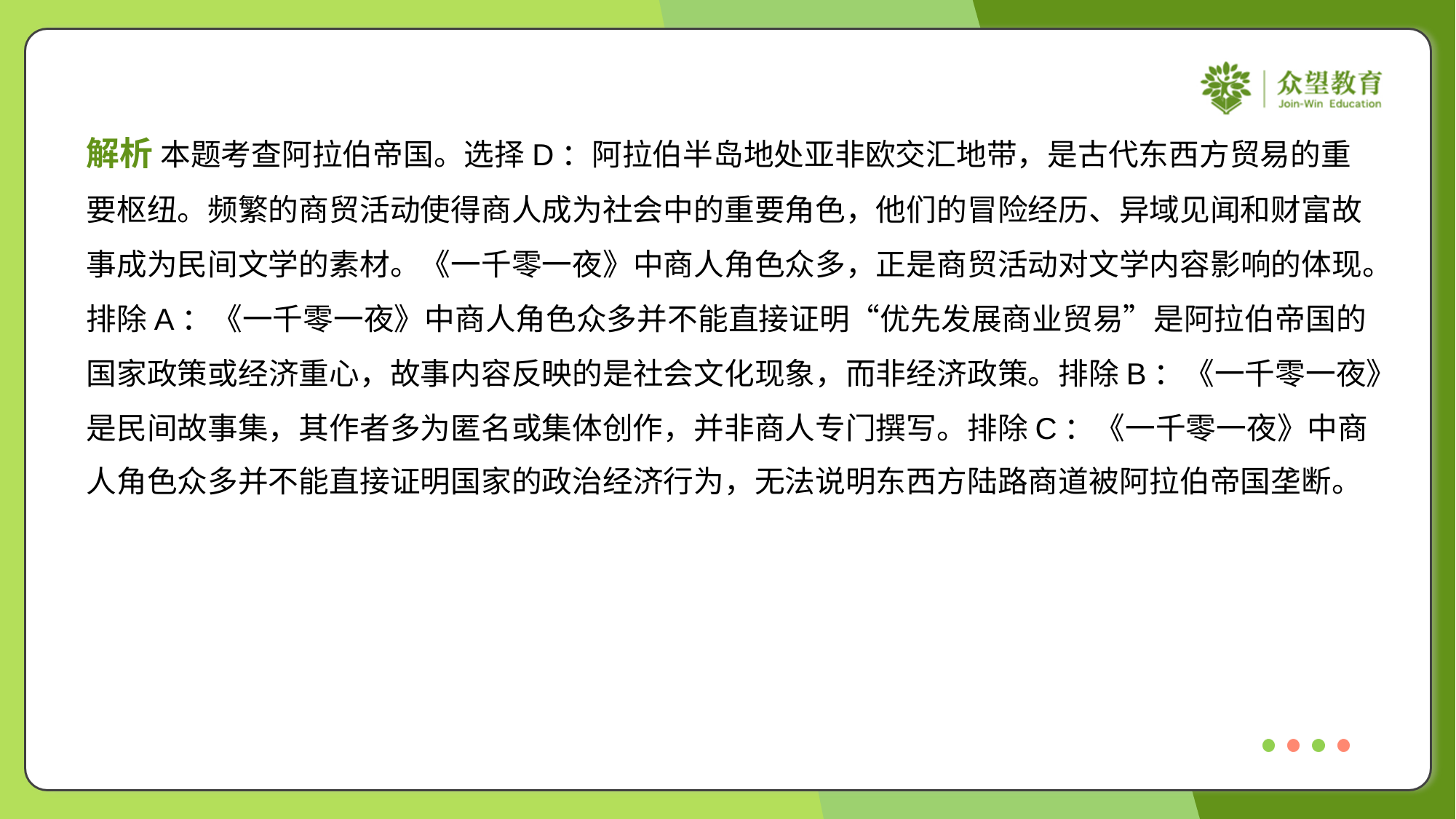

解析 本题考查阿拉伯帝国。选择D：阿拉伯半岛地处亚非欧交汇地带，是古代东西方贸易的重
要枢纽。频繁的商贸活动使得商人成为社会中的重要角色，他们的冒险经历、异域见闻和财富故
事成为民间文学的素材。《一千零一夜》中商人角色众多，正是商贸活动对文学内容影响的体现。
排除A：《一千零一夜》中商人角色众多并不能直接证明“优先发展商业贸易”是阿拉伯帝国的
国家政策或经济重心，故事内容反映的是社会文化现象，而非经济政策。排除B：《一千零一夜》
是民间故事集，其作者多为匿名或集体创作，并非商人专门撰写。排除C：《一千零一夜》中商
人角色众多并不能直接证明国家的政治经济行为，无法说明东西方陆路商道被阿拉伯帝国垄断。